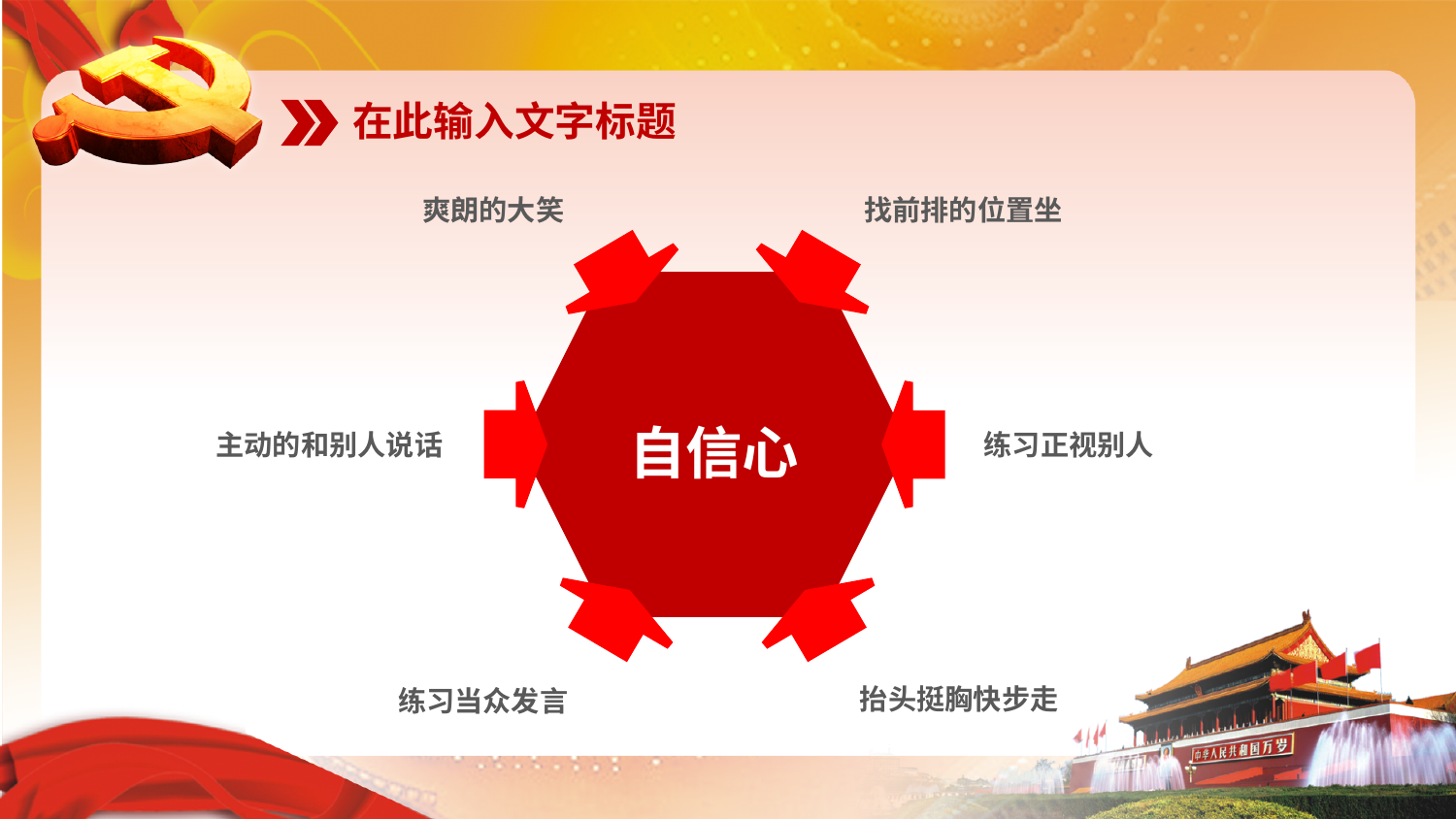

在此输入文字标题

爽朗的大笑
找前排的位置坐

自信心
主动的和别人说话
练习正视别人

抬头挺胸快步走
练习当众发言